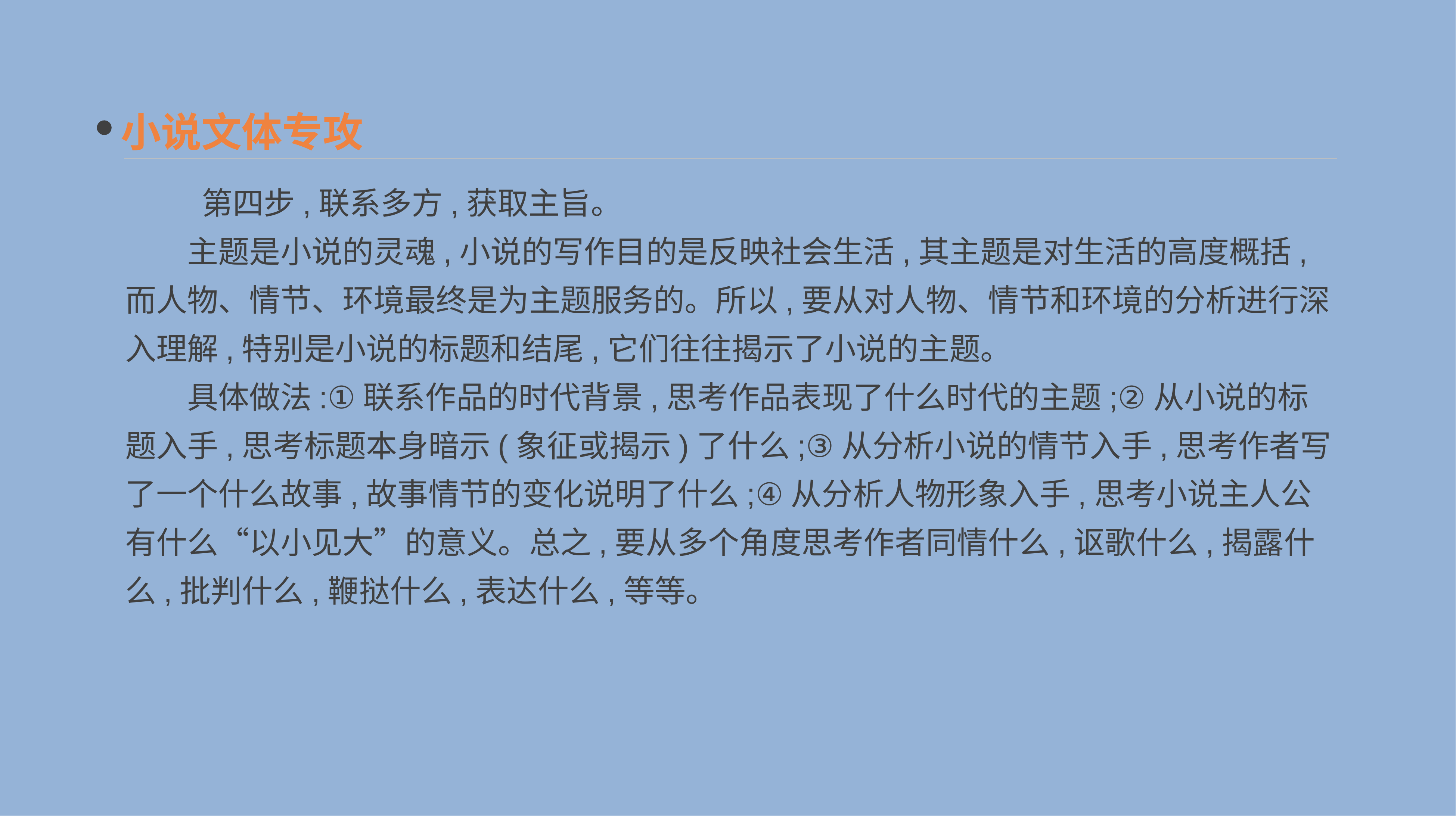

小说文体专攻

 　　第四步,联系多方,获取主旨。
　　主题是小说的灵魂,小说的写作目的是反映社会生活,其主题是对生活的高度概括,而人物、情节、环境最终是为主题服务的。所以,要从对人物、情节和环境的分析进行深入理解,特别是小说的标题和结尾,它们往往揭示了小说的主题。
　　具体做法:①联系作品的时代背景,思考作品表现了什么时代的主题;②从小说的标题入手,思考标题本身暗示(象征或揭示)了什么;③从分析小说的情节入手,思考作者写了一个什么故事,故事情节的变化说明了什么;④从分析人物形象入手,思考小说主人公有什么“以小见大”的意义。总之,要从多个角度思考作者同情什么,讴歌什么,揭露什么,批判什么,鞭挞什么,表达什么,等等。